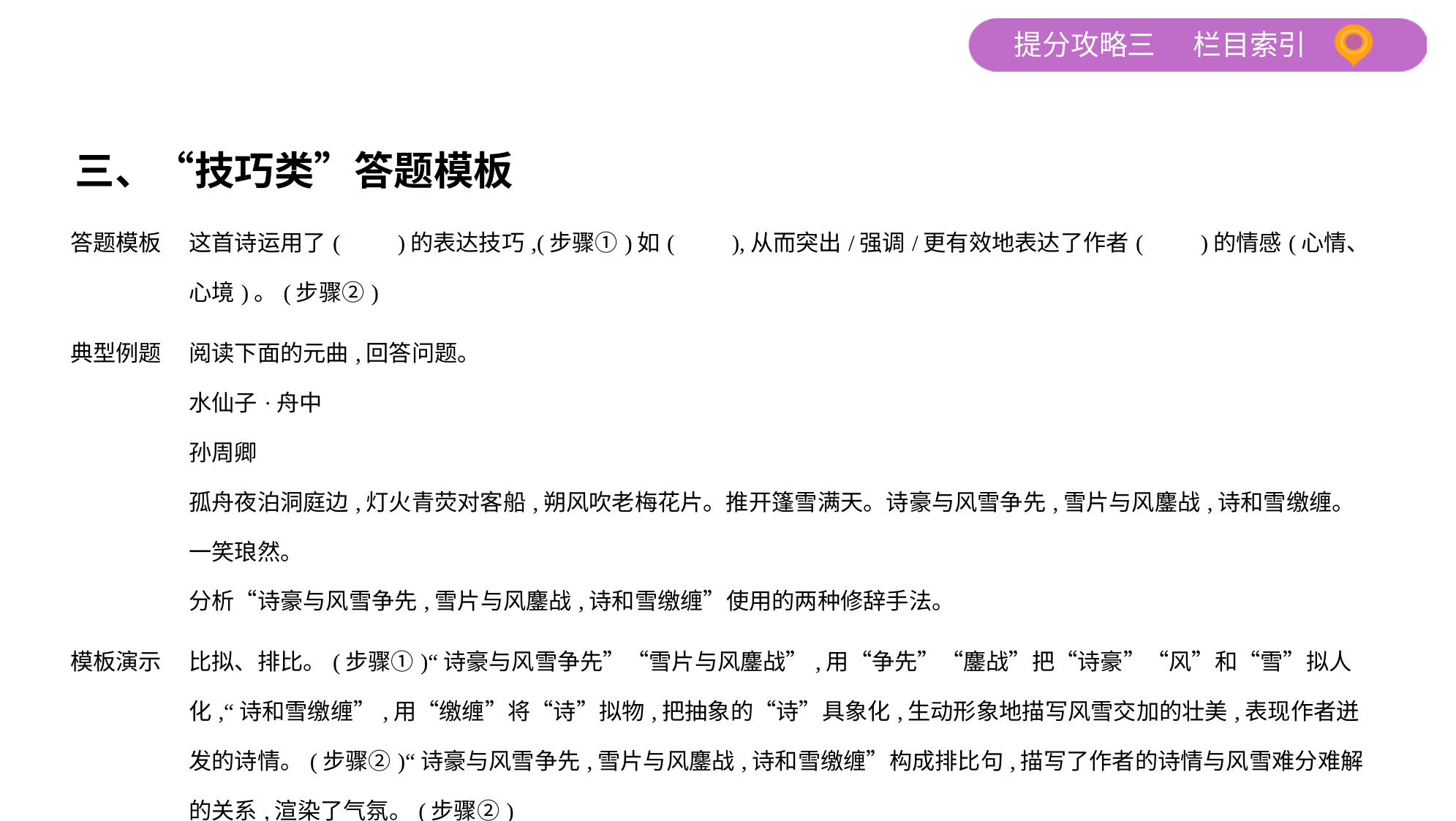

三、“技巧类”答题模板
| 答题模板 | 这首诗运用了(　　)的表达技巧,(步骤①)如(　　),从而突出/强调/更有效地表达了作者(　　)的情感(心情、心境)。(步骤②) |
| --- | --- |
| 典型例题 | 阅读下面的元曲,回答问题。 水仙子·舟中 孙周卿 孤舟夜泊洞庭边,灯火青荧对客船,朔风吹老梅花片。推开篷雪满天。诗豪与风雪争先,雪片与风鏖战,诗和雪缴缠。一笑琅然。 分析“诗豪与风雪争先,雪片与风鏖战,诗和雪缴缠”使用的两种修辞手法。 |
| 模板演示 | 比拟、排比。(步骤①)“诗豪与风雪争先”“雪片与风鏖战”,用“争先”“鏖战”把“诗豪”“风”和“雪”拟人化,“诗和雪缴缠”,用“缴缠”将“诗”拟物,把抽象的“诗”具象化,生动形象地描写风雪交加的壮美,表现作者迸发的诗情。(步骤②)“诗豪与风雪争先,雪片与风鏖战,诗和雪缴缠”构成排比句,描写了作者的诗情与风雪难分难解的关系,渲染了气氛。(步骤②) |